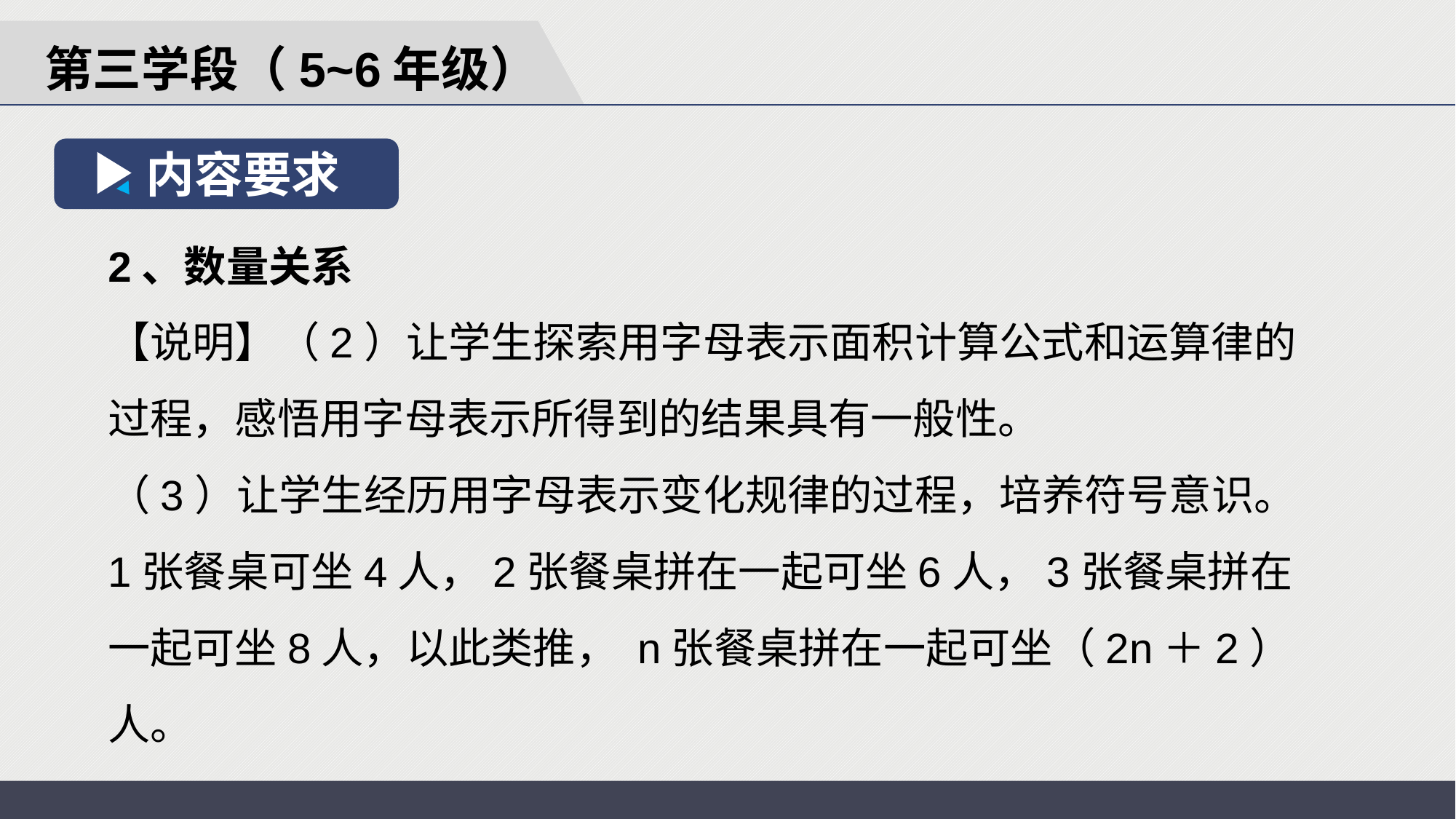

第三学段（5~6年级）
内容要求

2、数量关系
【说明】（2）让学生探索用字母表示面积计算公式和运算律的过程，感悟用字母表示所得到的结果具有一般性。
（3）让学生经历用字母表示变化规律的过程，培养符号意识。1张餐桌可坐4人，2张餐桌拼在一起可坐6人，3张餐桌拼在一起可坐8人，以此类推， n张餐桌拼在一起可坐（2n＋2）人。